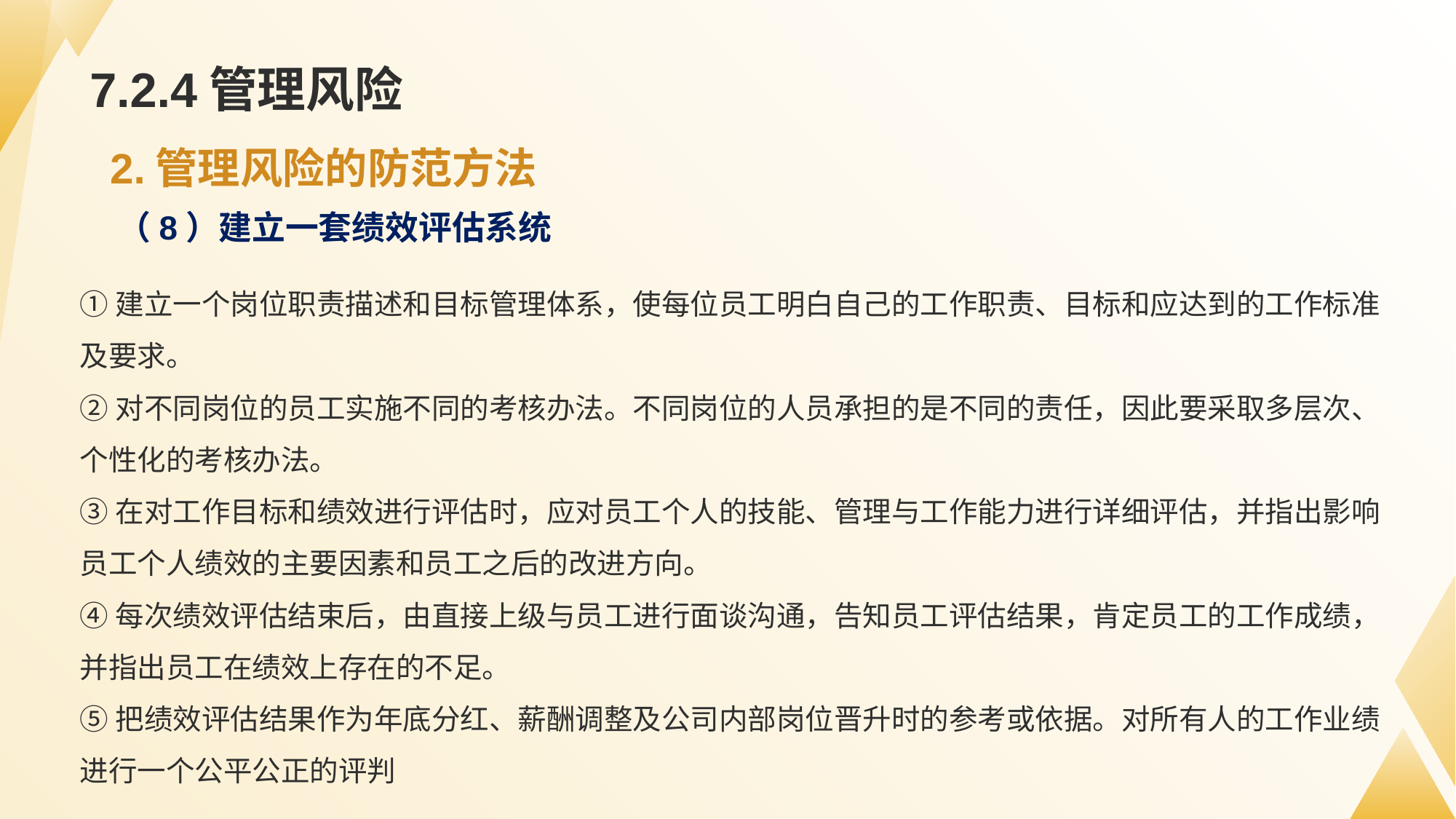

# 7.2.4管理风险
2.管理风险的防范方法
（8）建立一套绩效评估系统
①建立一个岗位职责描述和目标管理体系，使每位员工明白自己的工作职责、目标和应达到的工作标准及要求。
②对不同岗位的员工实施不同的考核办法。不同岗位的人员承担的是不同的责任，因此要采取多层次、个性化的考核办法。
③在对工作目标和绩效进行评估时，应对员工个人的技能、管理与工作能力进行详细评估，并指出影响员工个人绩效的主要因素和员工之后的改进方向。
④每次绩效评估结束后，由直接上级与员工进行面谈沟通，告知员工评估结果，肯定员工的工作成绩，并指出员工在绩效上存在的不足。
⑤把绩效评估结果作为年底分红、薪酬调整及公司内部岗位晋升时的参考或依据。对所有人的工作业绩进行一个公平公正的评判